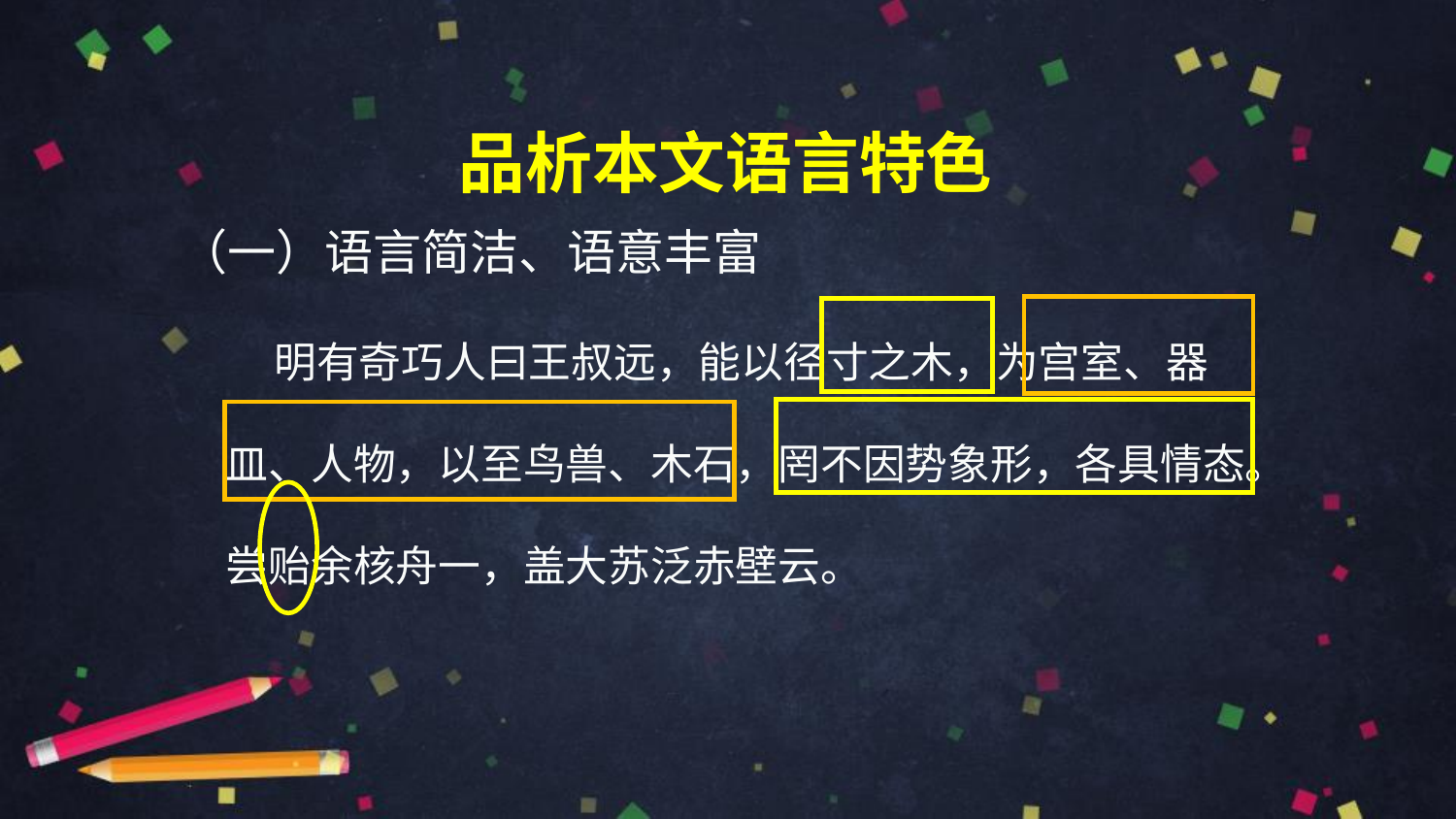

# 品析本文语言特色
（一）语言简洁、语意丰富
    明有奇巧人曰王叔远，能以径寸之木，为宫室、器皿、人物，以至鸟兽、木石，罔不因势象形，各具情态。尝贻余核舟一，盖大苏泛赤壁云。